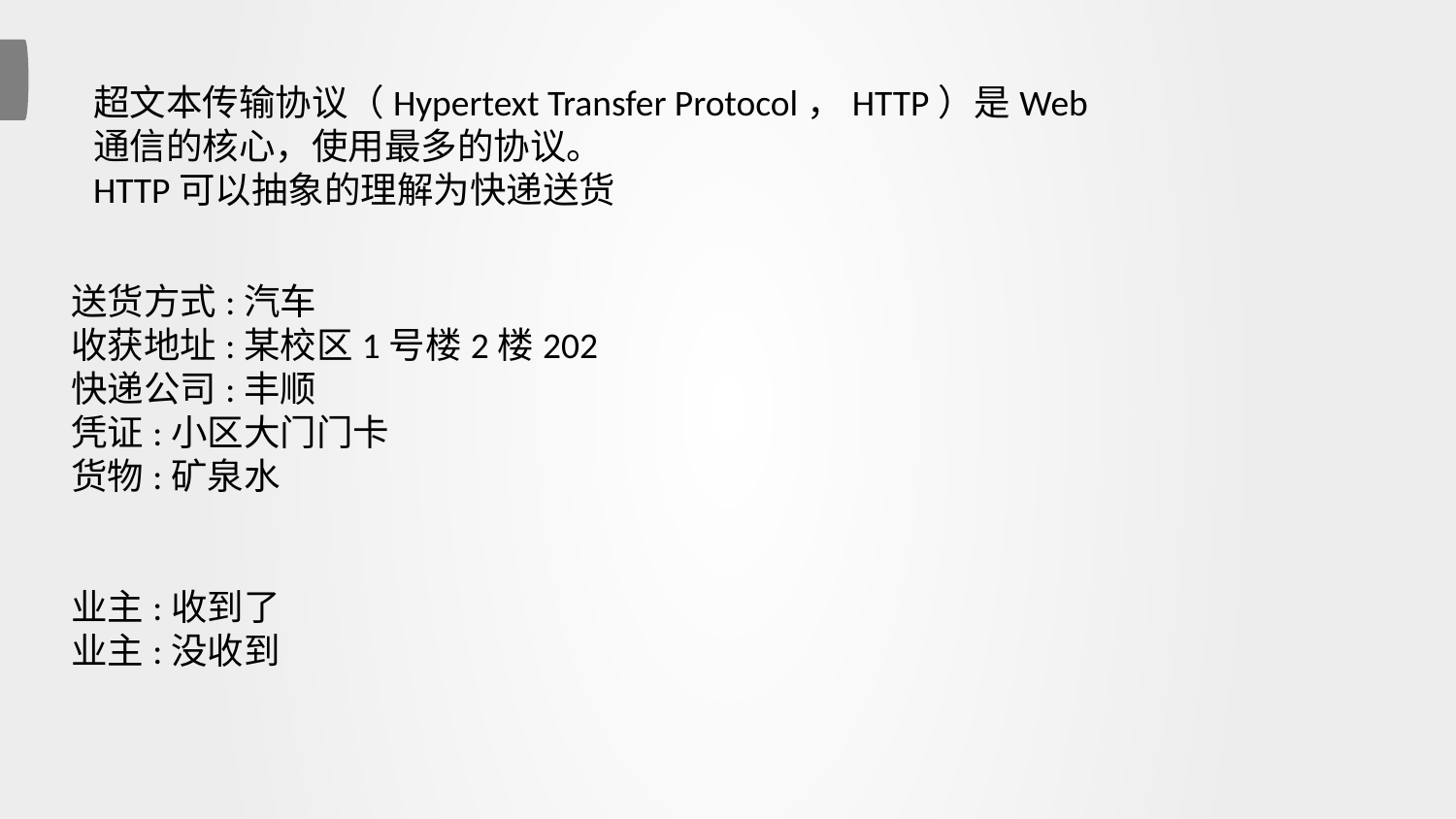

超文本传输协议（Hypertext Transfer Protocol，HTTP）是Web通信的核心，使用最多的协议。
HTTP可以抽象的理解为快递送货
送货方式:汽车
收获地址:某校区1号楼2楼202
快递公司:丰顺
凭证:小区大门门卡
货物:矿泉水

业主:收到了
业主:没收到